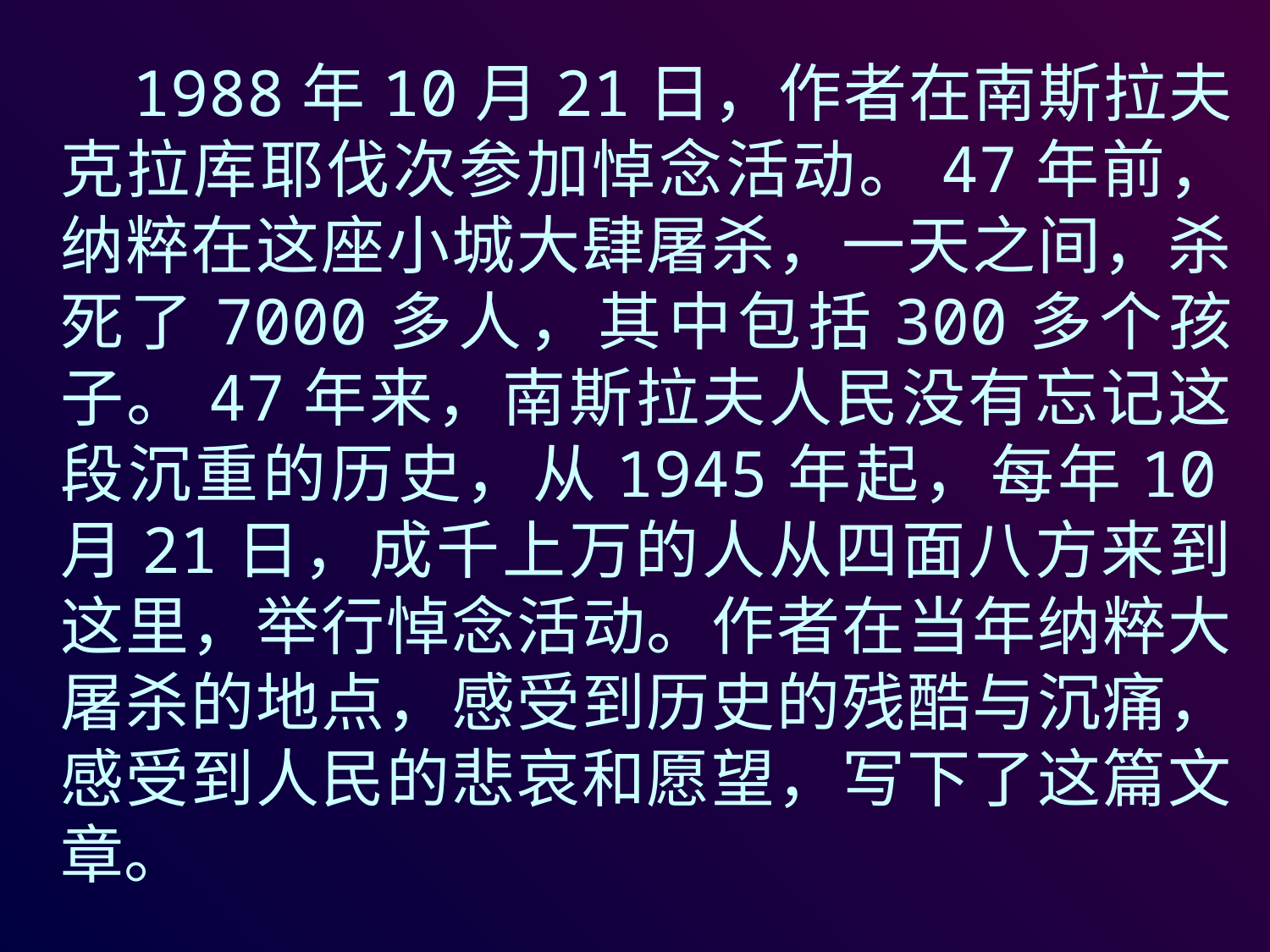

1988年10月21日，作者在南斯拉夫克拉库耶伐次参加悼念活动。47年前，纳粹在这座小城大肆屠杀，一天之间，杀死了7000多人，其中包括300多个孩子。47年来，南斯拉夫人民没有忘记这段沉重的历史，从1945年起，每年10月21日，成千上万的人从四面八方来到这里，举行悼念活动。作者在当年纳粹大屠杀的地点，感受到历史的残酷与沉痛，感受到人民的悲哀和愿望，写下了这篇文章。